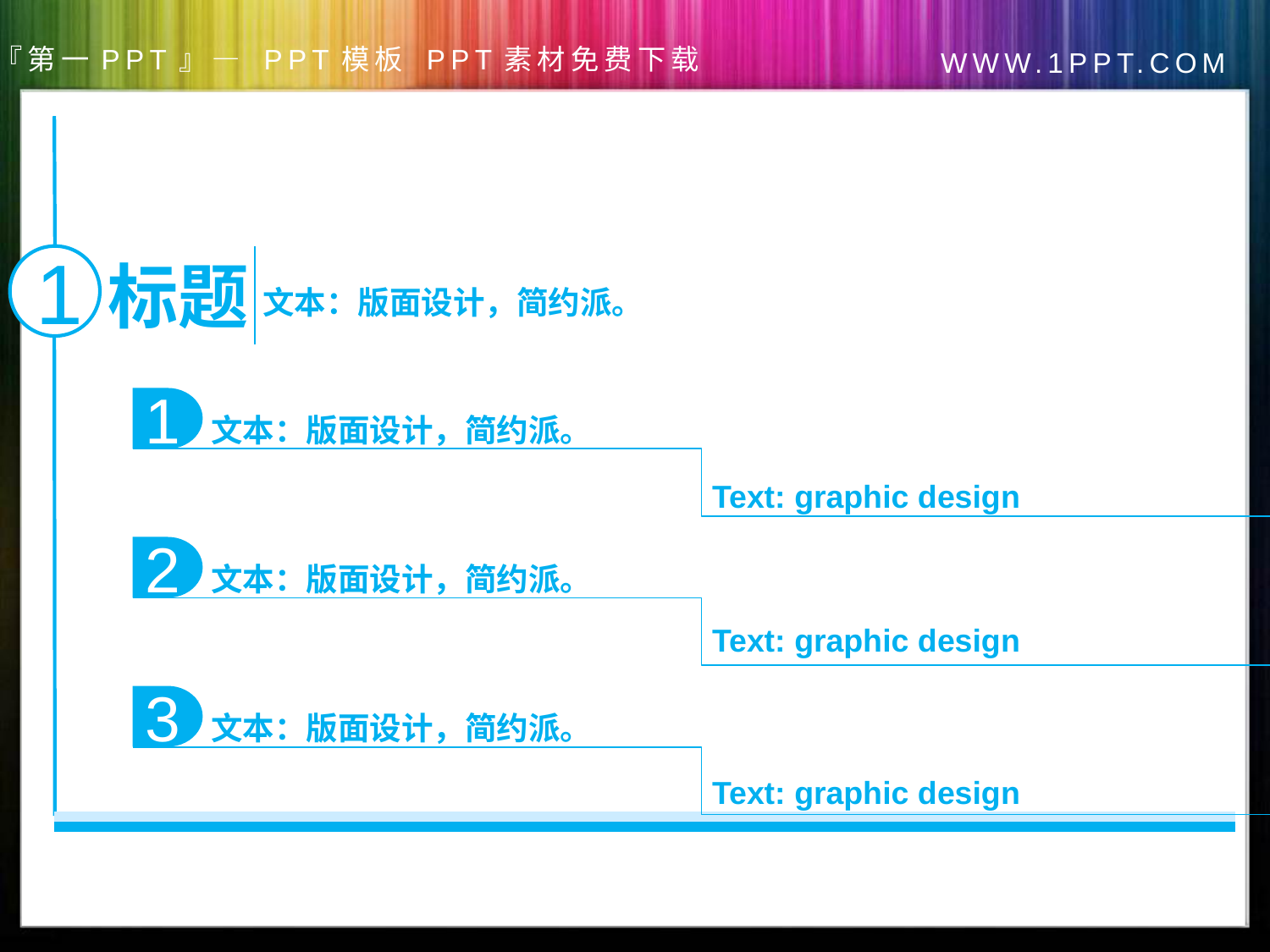

1
标题
文本：版面设计，简约派。

1
文本：版面设计，简约派。

Text: graphic design
2
文本：版面设计，简约派。

Text: graphic design
3
文本：版面设计，简约派。

Text: graphic design